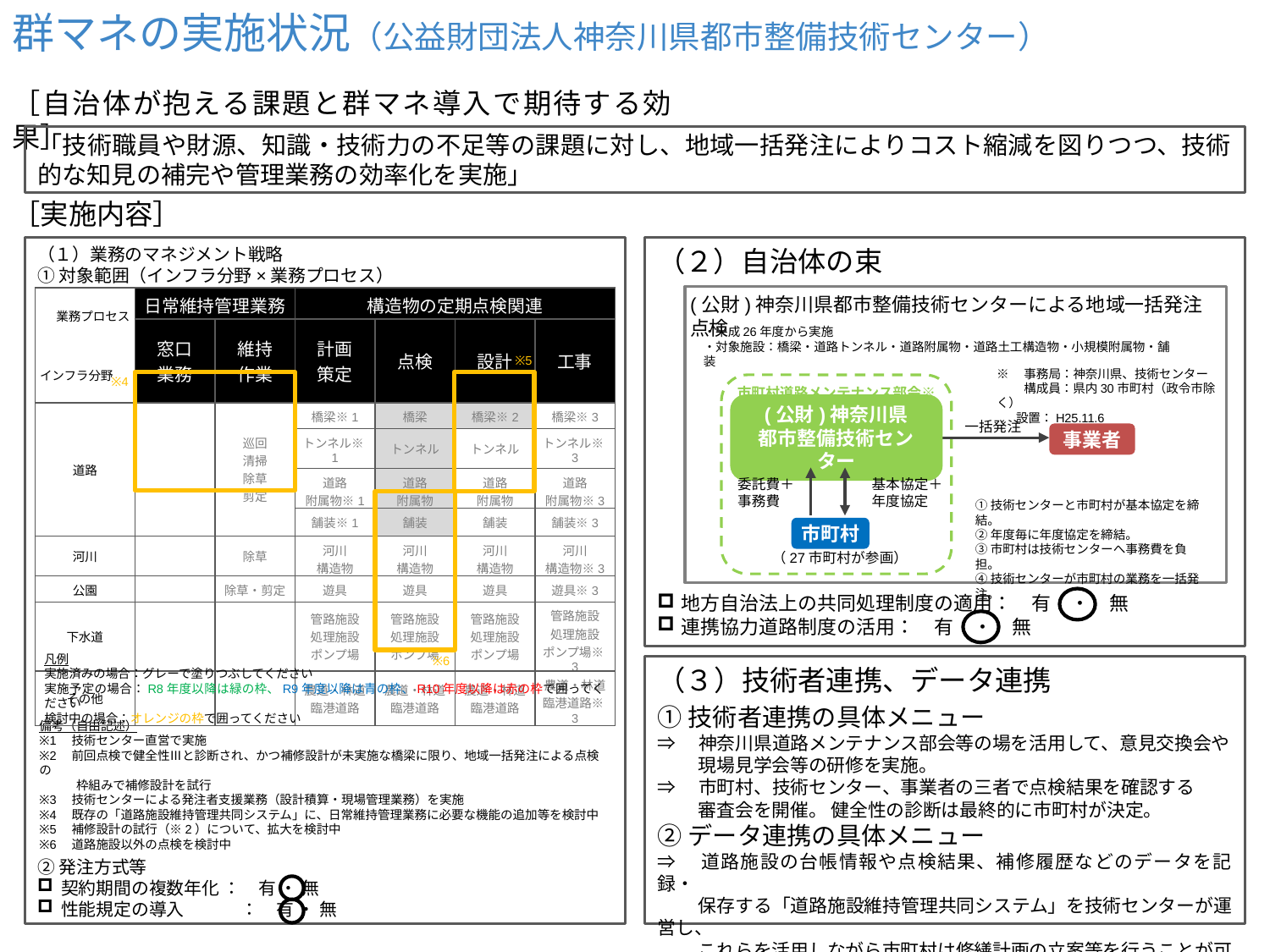

群マネの実施状況（公益財団法人神奈川県都市整備技術センター）
［自治体が抱える課題と群マネ導入で期待する効果］
「技術職員や財源、知識・技術力の不足等の課題に対し、地域一括発注によりコスト縮減を図りつつ、技術的な知見の補完や管理業務の効率化を実施」
［実施内容］
（１）業務のマネジメント戦略
（２）自治体の束
①対象範囲（インフラ分野×業務プロセス）
(公財)神奈川県都市整備技術センターによる地域一括発注点検
| 業務プロセス インフラ分野 | 日常維持管理業務 |  | 構造物の定期点検関連 |  |  |  |
| --- | --- | --- | --- | --- | --- | --- |
|  | 窓口 業務 | 維持 作業 | 計画 策定 | 点検 | 設計 | 工事 |
| 道路 |  | 巡回 清掃 除草 剪定 | 橋梁※1 | 橋梁 | 橋梁※2 | 橋梁※3 |
|  |  |  | トンネル※1 | トンネル | トンネル | トンネル※3 |
|  |  |  | 道路 附属物※1 | 道路 附属物 | 道路 附属物 | 道路 附属物※3 |
|  |  |  | 舗装※1 | 舗装 | 舗装 | 舗装※3 |
| 河川 |  | 除草 | 河川 構造物 | 河川 構造物 | 河川 構造物 | 河川 構造物※3 |
| 公園 |  | 除草・剪定 | 遊具 | 遊具 | 遊具 | 遊具※3 |
| 下水道 |  |  | 管路施設 処理施設 ポンプ場 | 管路施設 処理施設 ポンプ場 | 管路施設 処理施設 ポンプ場 | 管路施設 処理施設 ポンプ場※3 |
| その他 |  |  | 農道・林道 臨港道路 | 農道・林道 臨港道路 | 農道・林道 臨港道路 | 農道・林道 臨港道路※3 |
・平成26年度から実施
・対象施設：橋梁・道路トンネル・道路附属物・道路土工構造物・小規模附属物・舗装
※5
※　事務局：神奈川県、技術センター
　　 構成員：県内30市町村（政令市除く）
      設置：H25.11.6
※4

市町村道路メンテナンス部会※
(公財)神奈川県
都市整備技術センター
一括発注
事業者
委託費＋
事務費
基本協定＋
年度協定
①技術センターと市町村が基本協定を締結。
②年度毎に年度協定を締結。
③市町村は技術センターへ事務費を負担。
④技術センターが市町村の業務を一括発注。

市町村
（27市町村が参画）
地方自治法上の共同処理制度の適用：　有　・　無
連携協力道路制度の活用：　有　・　無

凡例
実施済みの場合：グレーで塗りつぶしてください
実施予定の場合：R8年度以降は緑の枠、R9年度以降は青の枠、R10年度以降は赤の枠で囲ってください
検討中の場合：オレンジの枠で囲ってください
※6
（３）技術者連携、データ連携
①技術者連携の具体メニュー
⇒　神奈川県道路メンテナンス部会等の場を活用して、意見交換会や
　　 現場見学会等の研修を実施。
⇒　市町村、技術センター、事業者の三者で点検結果を確認する
　　 審査会を開催。 健全性の診断は最終的に市町村が決定。
②データ連携の具体メニュー
⇒　道路施設の台帳情報や点検結果、補修履歴などのデータを記録・
　　 保存する「道路施設維持管理共同システム」を技術センターが運営し、
　　 これらを活用しながら市町村は修繕計画の立案等を行うことが可能。
備考（自由記述）
※1　技術センター直営で実施
※2　前回点検で健全性Ⅲと診断され、かつ補修設計が未実施な橋梁に限り、地域一括発注による点検の
　　　枠組みで補修設計を試行
※3　技術センターによる発注者支援業務（設計積算・現場管理業務）を実施
※4　既存の「道路施設維持管理共同システム」に、日常維持管理業務に必要な機能の追加等を検討中
※5　補修設計の試行（※2）について、拡大を検討中
※6　道路施設以外の点検を検討中
②発注方式等
契約期間の複数年化 ：　有 ・ 無
性能規定の導入　　　 ：　有 ・ 無